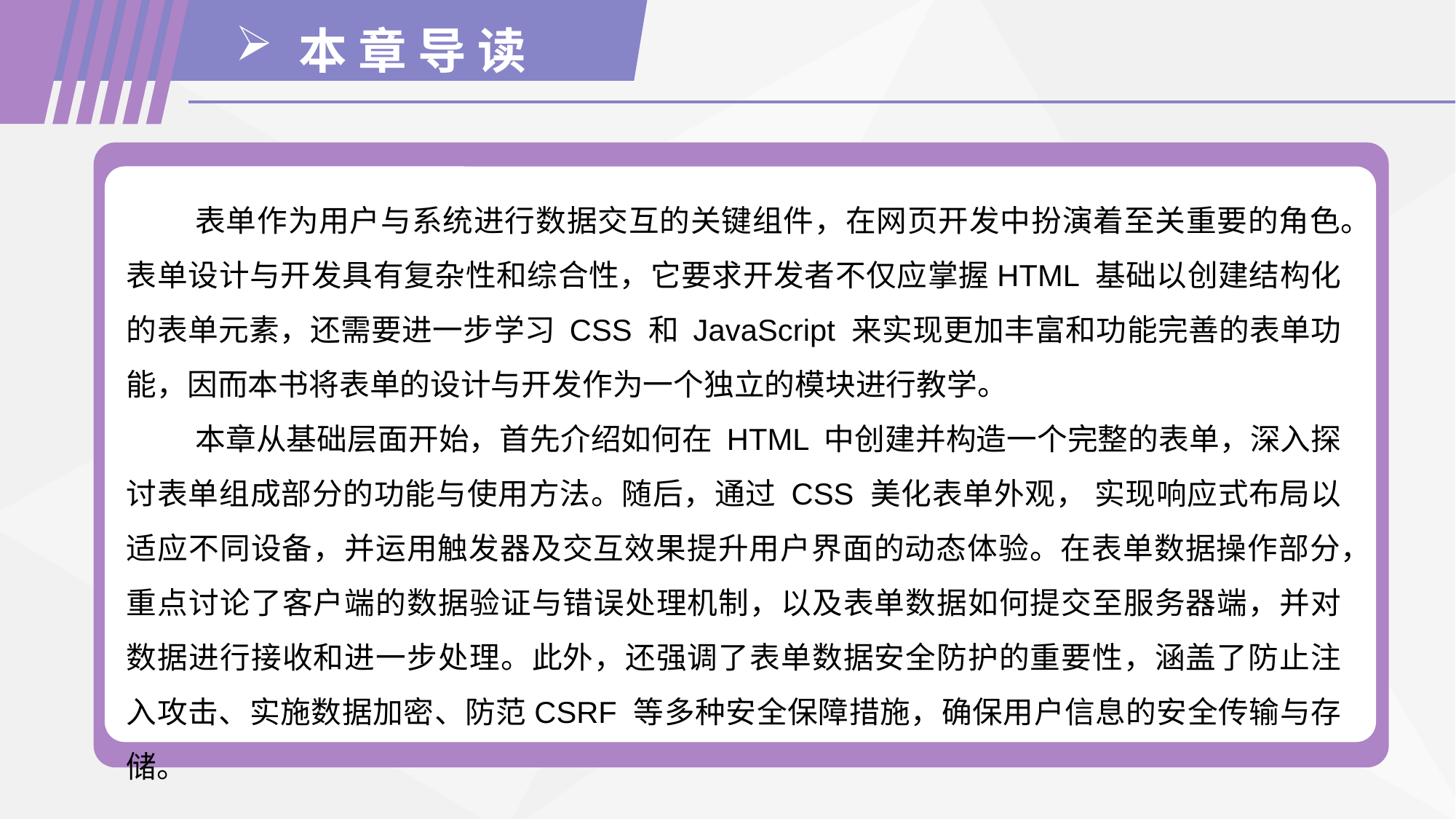

本 章 导 读

表单作为用户与系统进行数据交互的关键组件，在网页开发中扮演着至关重要的角色。表单设计与开发具有复杂性和综合性，它要求开发者不仅应掌握HTML 基础以创建结构化的表单元素，还需要进一步学习 CSS 和 JavaScript 来实现更加丰富和功能完善的表单功能，因而本书将表单的设计与开发作为一个独立的模块进行教学。
本章从基础层面开始，首先介绍如何在 HTML 中创建并构造一个完整的表单，深入探讨表单组成部分的功能与使用方法。随后，通过 CSS 美化表单外观， 实现响应式布局以适应不同设备，并运用触发器及交互效果提升用户界面的动态体验。在表单数据操作部分，重点讨论了客户端的数据验证与错误处理机制，以及表单数据如何提交至服务器端，并对数据进行接收和进一步处理。此外，还强调了表单数据安全防护的重要性，涵盖了防止注入攻击、实施数据加密、防范CSRF 等多种安全保障措施，确保用户信息的安全传输与存储。